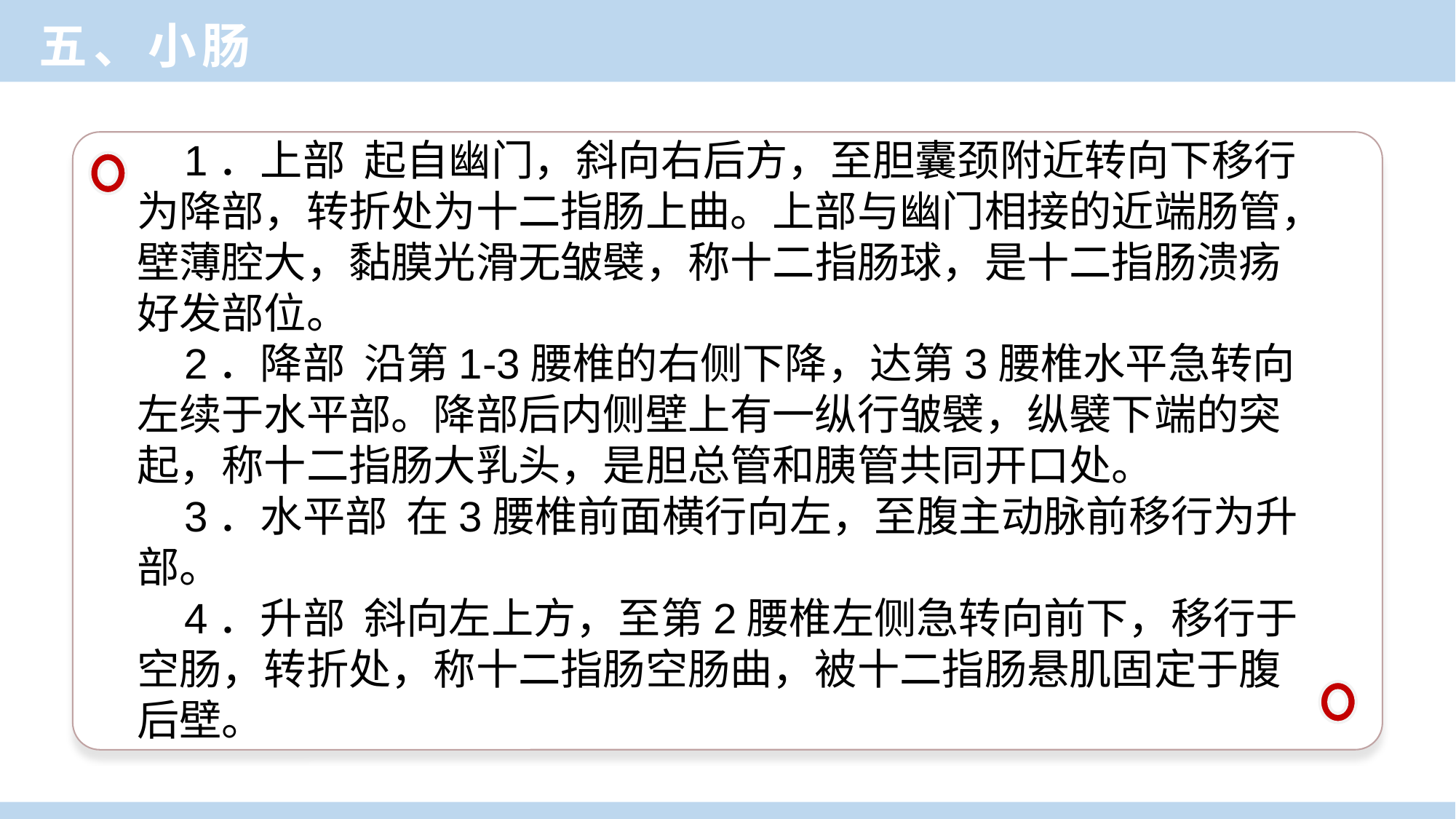

五、小肠

    1．上部  起自幽门，斜向右后方，至胆囊颈附近转向下移行为降部，转折处为十二指肠上曲。上部与幽门相接的近端肠管，壁薄腔大，黏膜光滑无皱襞，称十二指肠球，是十二指肠溃疡好发部位。
    2．降部  沿第1-3腰椎的右侧下降，达第3腰椎水平急转向左续于水平部。降部后内侧壁上有一纵行皱襞，纵襞下端的突起，称十二指肠大乳头，是胆总管和胰管共同开口处。
    3．水平部  在3腰椎前面横行向左，至腹主动脉前移行为升部。
    4．升部  斜向左上方，至第2腰椎左侧急转向前下，移行于空肠，转折处，称十二指肠空肠曲，被十二指肠悬肌固定于腹后壁。